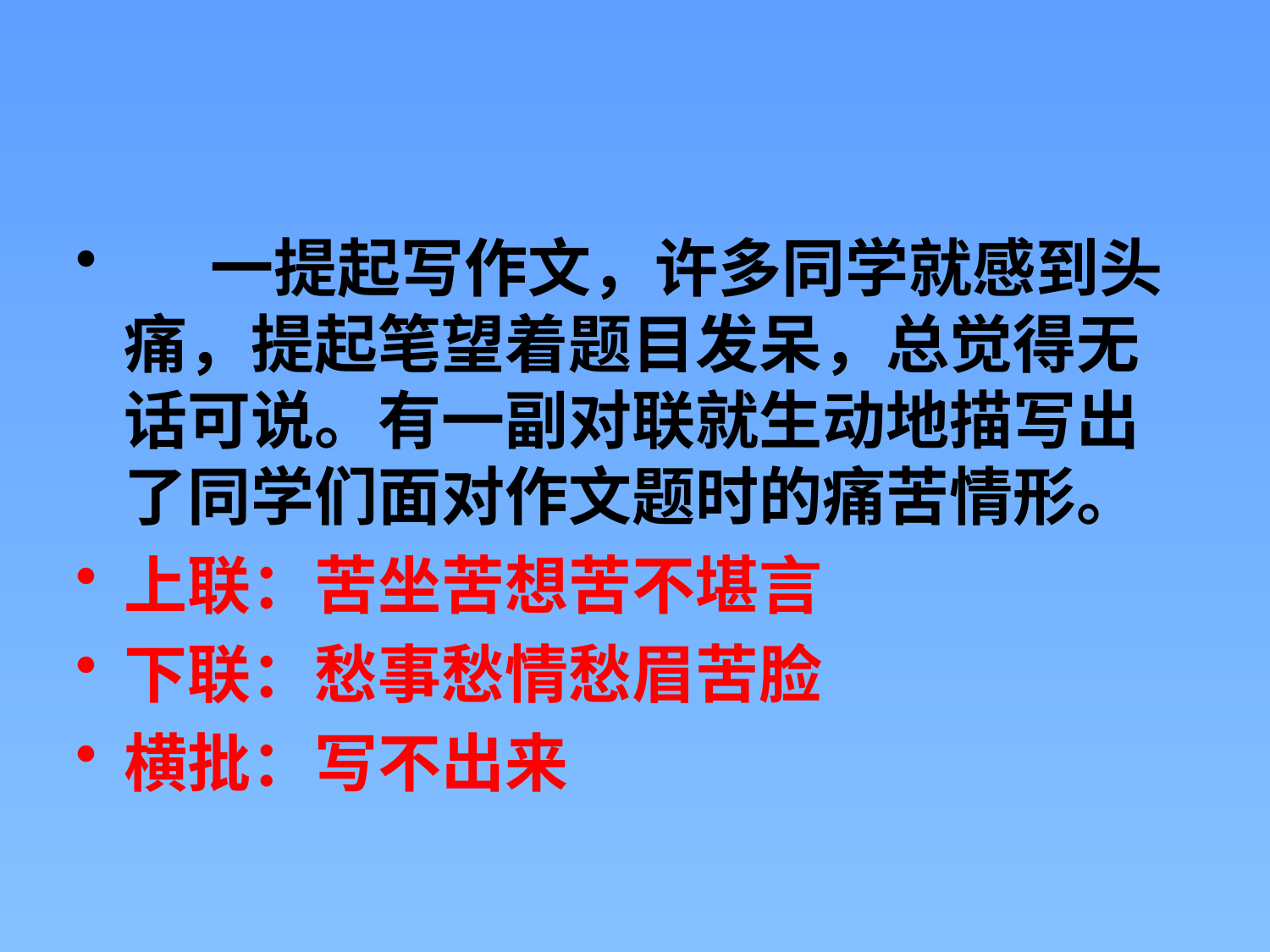

一提起写作文，许多同学就感到头痛，提起笔望着题目发呆，总觉得无话可说。有一副对联就生动地描写出了同学们面对作文题时的痛苦情形。
上联：苦坐苦想苦不堪言
下联：愁事愁情愁眉苦脸
横批：写不出来